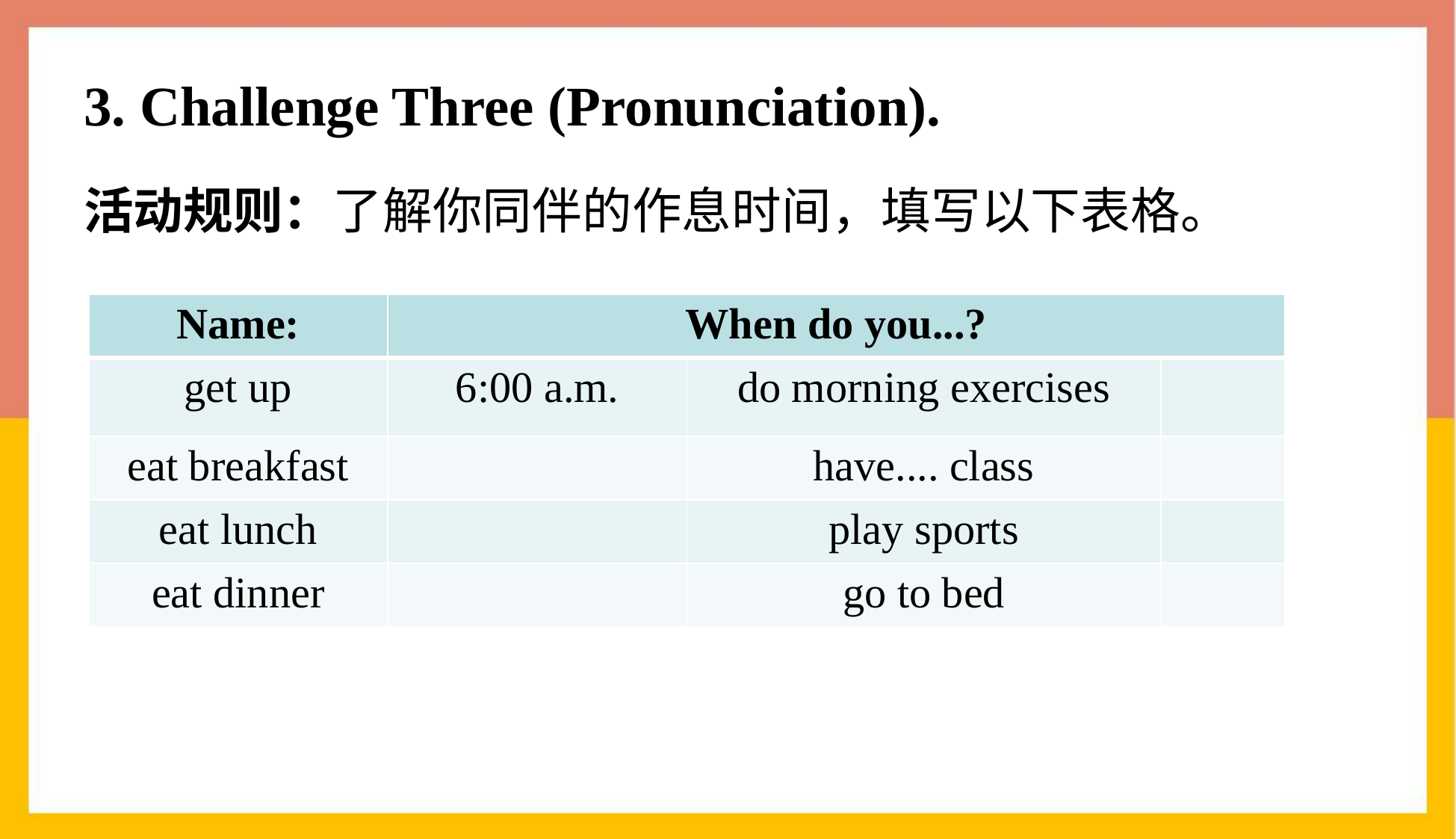

# 3. Challenge Three (Pronunciation).
活动规则：了解你同伴的作息时间，填写以下表格。
| Name: | When do you...? |  |  |
| --- | --- | --- | --- |
| get up | 6:00 a.m. | do morning exercises |  |
| eat breakfast |  | have.... class |  |
| eat lunch |  | play sports |  |
| eat dinner |  | go to bed |  |